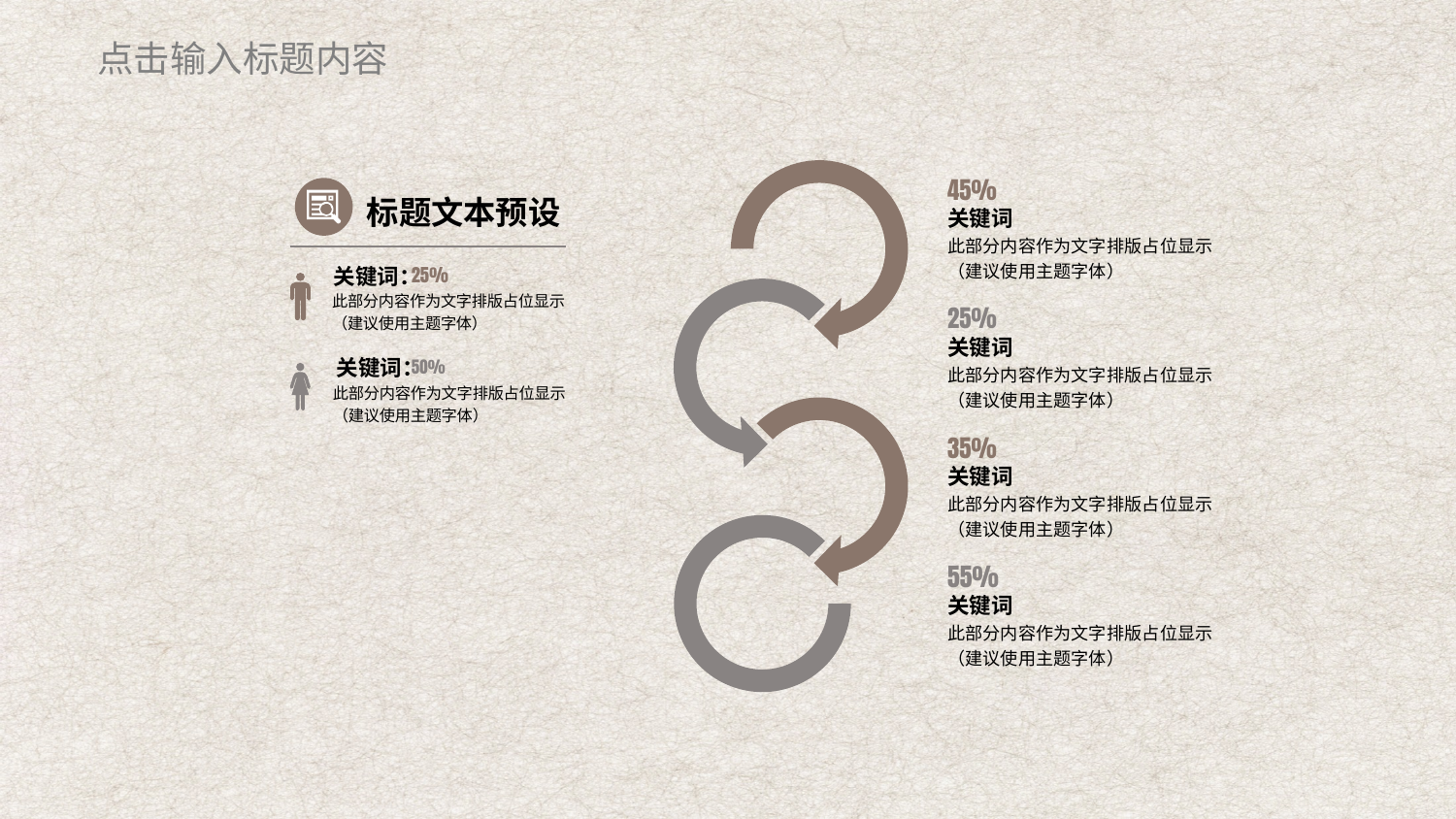

点击输入标题内容

45%
关键词
此部分内容作为文字排版占位显示
（建议使用主题字体）

25%
关键词
此部分内容作为文字排版占位显示
（建议使用主题字体）

35%
关键词
此部分内容作为文字排版占位显示
（建议使用主题字体）

55%
关键词
此部分内容作为文字排版占位显示
（建议使用主题字体）

标题文本预设
关键词：
25%

此部分内容作为文字排版占位显示
（建议使用主题字体）
关键词：
50%

此部分内容作为文字排版占位显示
（建议使用主题字体）